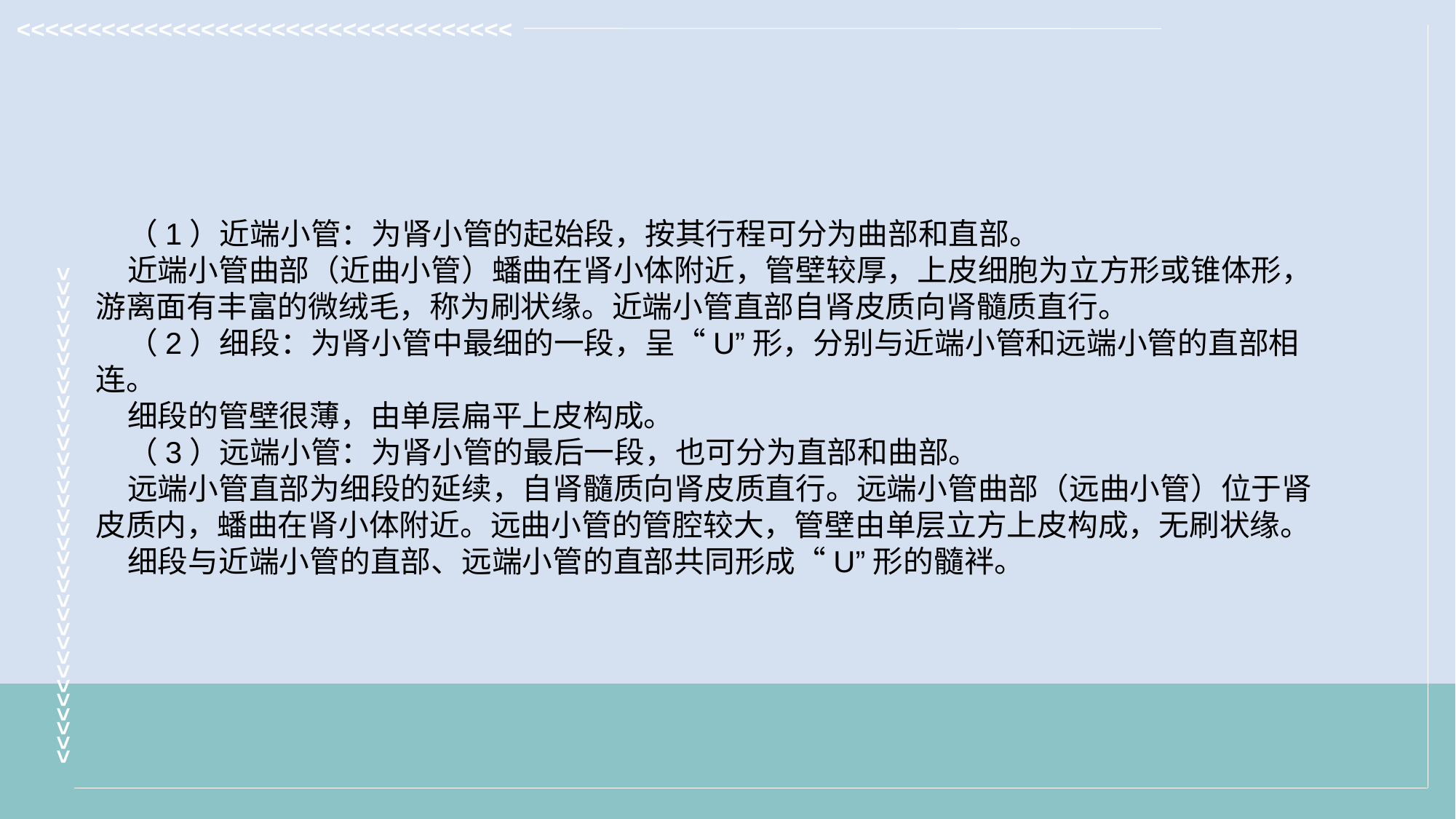

（1）近端小管：为肾小管的起始段，按其行程可分为曲部和直部。
近端小管曲部（近曲小管）蟠曲在肾小体附近，管壁较厚，上皮细胞为立方形或锥体形，游离面有丰富的微绒毛，称为刷状缘。近端小管直部自肾皮质向肾髓质直行。
（2）细段：为肾小管中最细的一段，呈“U”形，分别与近端小管和远端小管的直部相连。
细段的管壁很薄，由单层扁平上皮构成。
（3）远端小管：为肾小管的最后一段，也可分为直部和曲部。
远端小管直部为细段的延续，自肾髓质向肾皮质直行。远端小管曲部（远曲小管）位于肾皮质内，蟠曲在肾小体附近。远曲小管的管腔较大，管壁由单层立方上皮构成，无刷状缘。
细段与近端小管的直部、远端小管的直部共同形成“U”形的髓袢。